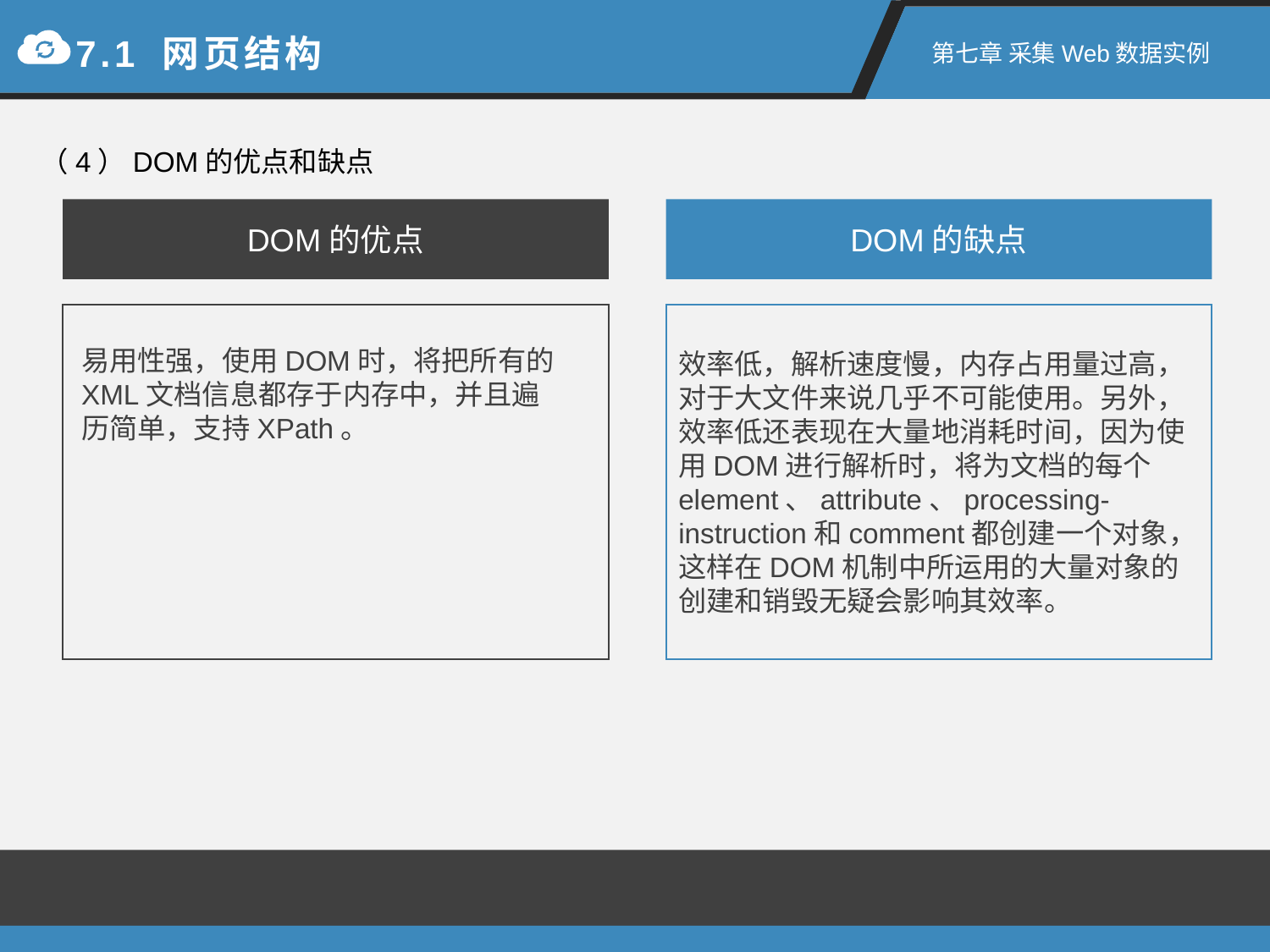

7.1 网页结构

第七章 采集Web数据实例
（4）DOM的优点和缺点
DOM的优点
DOM的缺点

效率低，解析速度慢，内存占用量过高，对于大文件来说几乎不可能使用。另外，效率低还表现在大量地消耗时间，因为使用DOM进行解析时，将为文档的每个element、attribute、processing-instruction和comment都创建一个对象，这样在DOM机制中所运用的大量对象的创建和销毁无疑会影响其效率。
易用性强，使用DOM时，将把所有的XML文档信息都存于内存中，并且遍历简单，支持XPath。